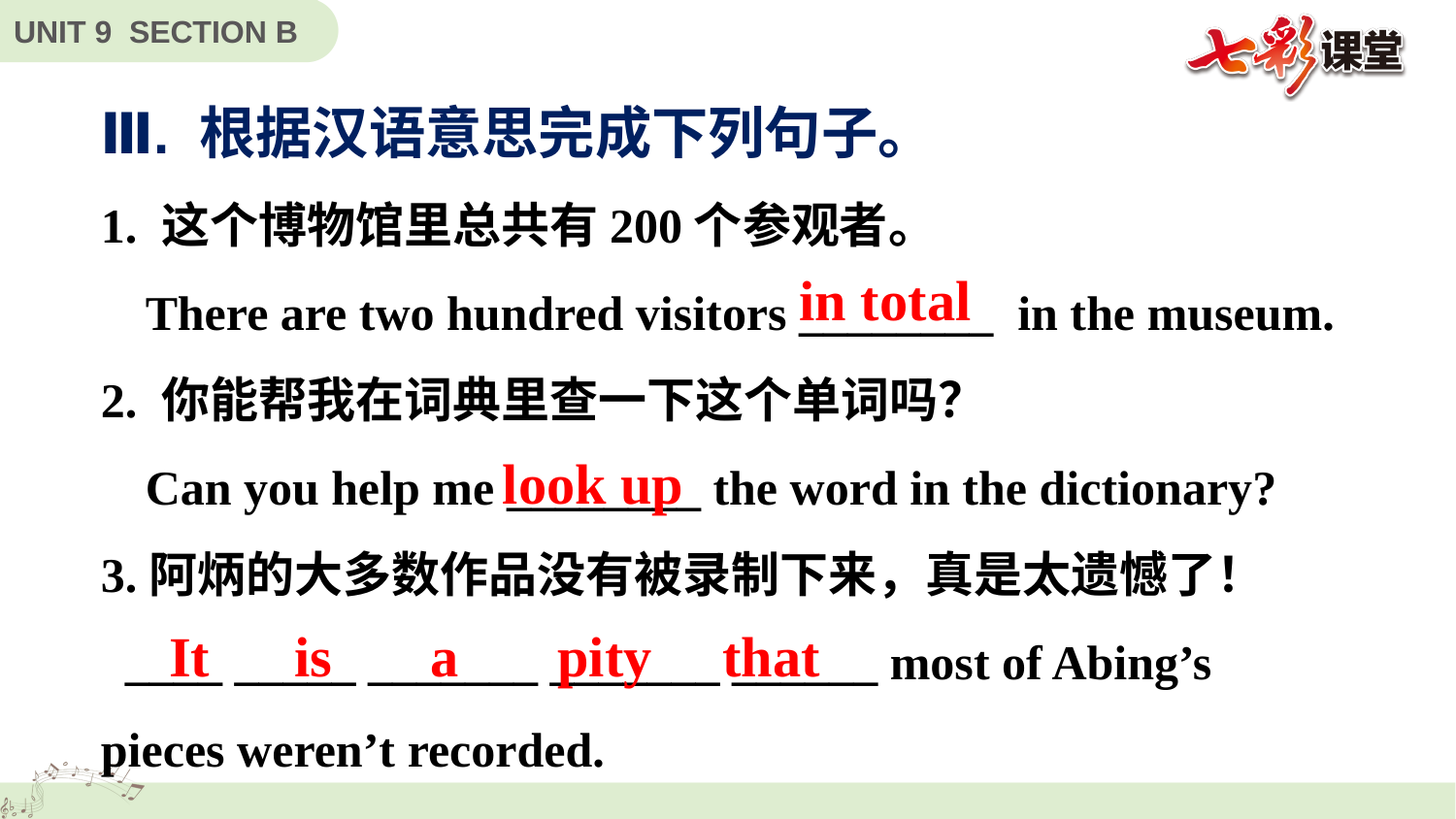

Ⅲ. 根据汉语意思完成下列句子。
1. 这个博物馆里总共有200个参观者。
   There are two hundred visitors ________  in the museum.
2. 你能帮我在词典里查一下这个单词吗？
   Can you help me ________ the word in the dictionary?
3.阿炳的大多数作品没有被录制下来，真是太遗憾了！
  ____ _____ _______ _______ ______ most of Abing’s pieces weren’t recorded.
in total
look up
It      is       a       pity     that